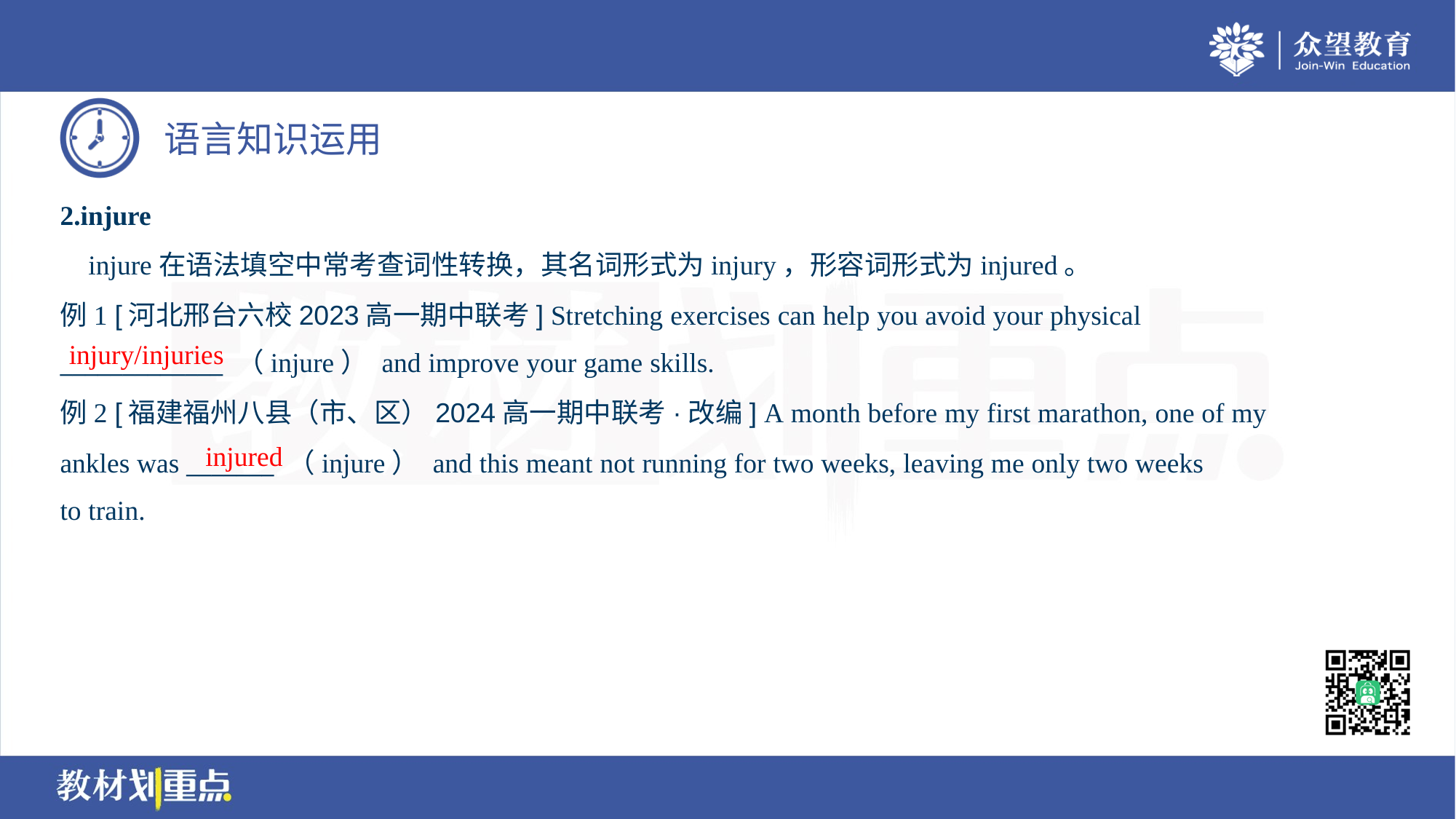

2.injure
    injure在语法填空中常考查词性转换，其名词形式为injury，形容词形式为injured。
例1 [河北邢台六校2023高一期中联考] Stretching exercises can help you avoid your physical
_____________ （injure） and improve your game skills.
injury/injuries
例2 [福建福州八县（市、区）2024高一期中联考·改编] A month before my first marathon, one of my
ankles was _______ （injure） and this meant not running for two weeks, leaving me only two weeks
to train.
injured